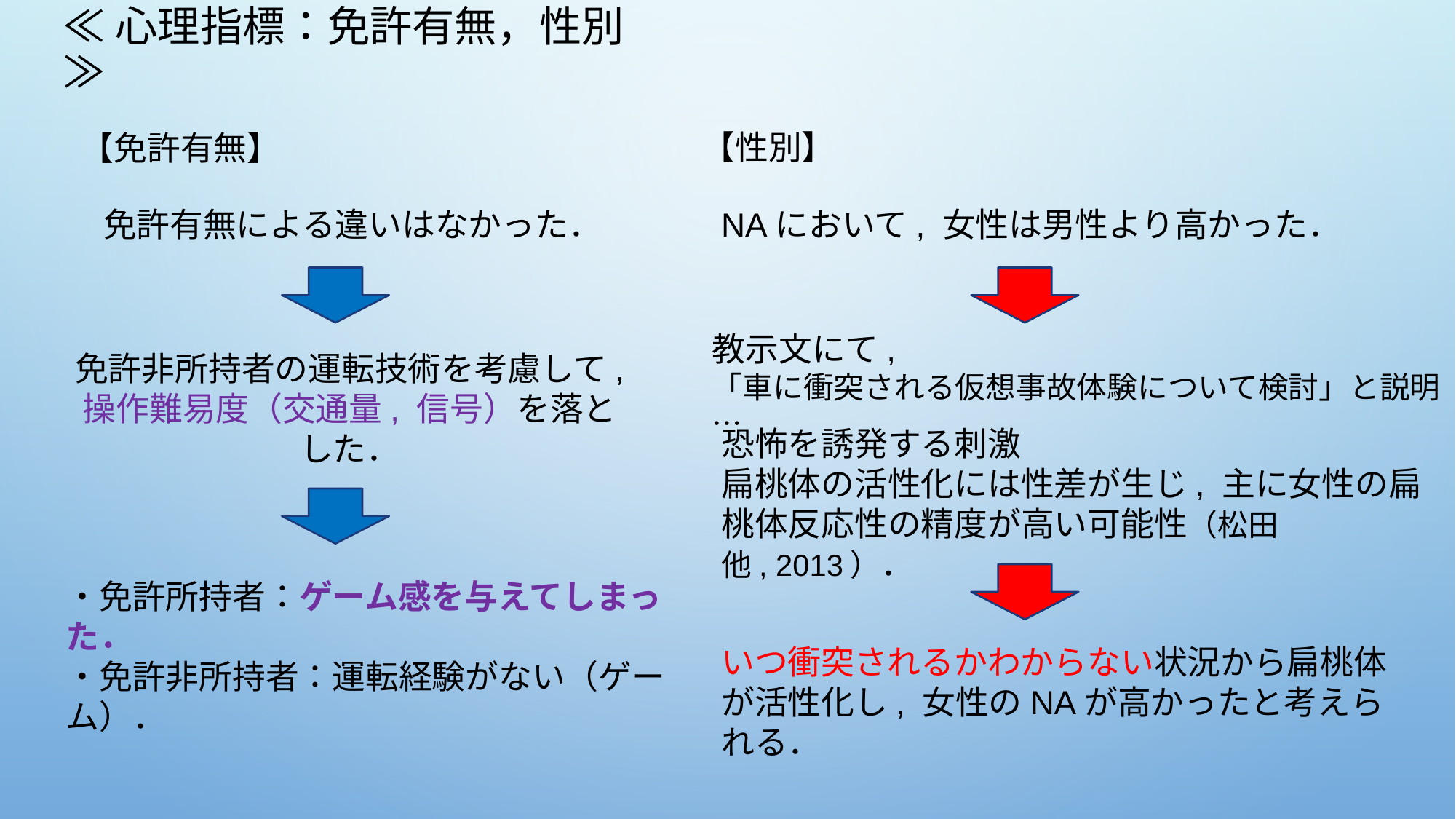

# ≪心理指標：免許有無，性別≫
【性別】
【免許有無】
NAにおいて, 女性は男性より高かった．
免許有無による違いはなかった．

教示文にて,
「車に衝突される仮想事故体験について検討」と説明…
免許非所持者の運転技術を考慮して, 操作難易度（交通量, 信号）を落とした．
恐怖を誘発する刺激
扁桃体の活性化には性差が生じ, 主に女性の扁桃体反応性の精度が高い可能性（松田他, 2013）．

・免許所持者：ゲーム感を与えてしまった．
・免許非所持者：運転経験がない（ゲーム）．
いつ衝突されるかわからない状況から扁桃体が活性化し, 女性のNAが高かったと考えられる．